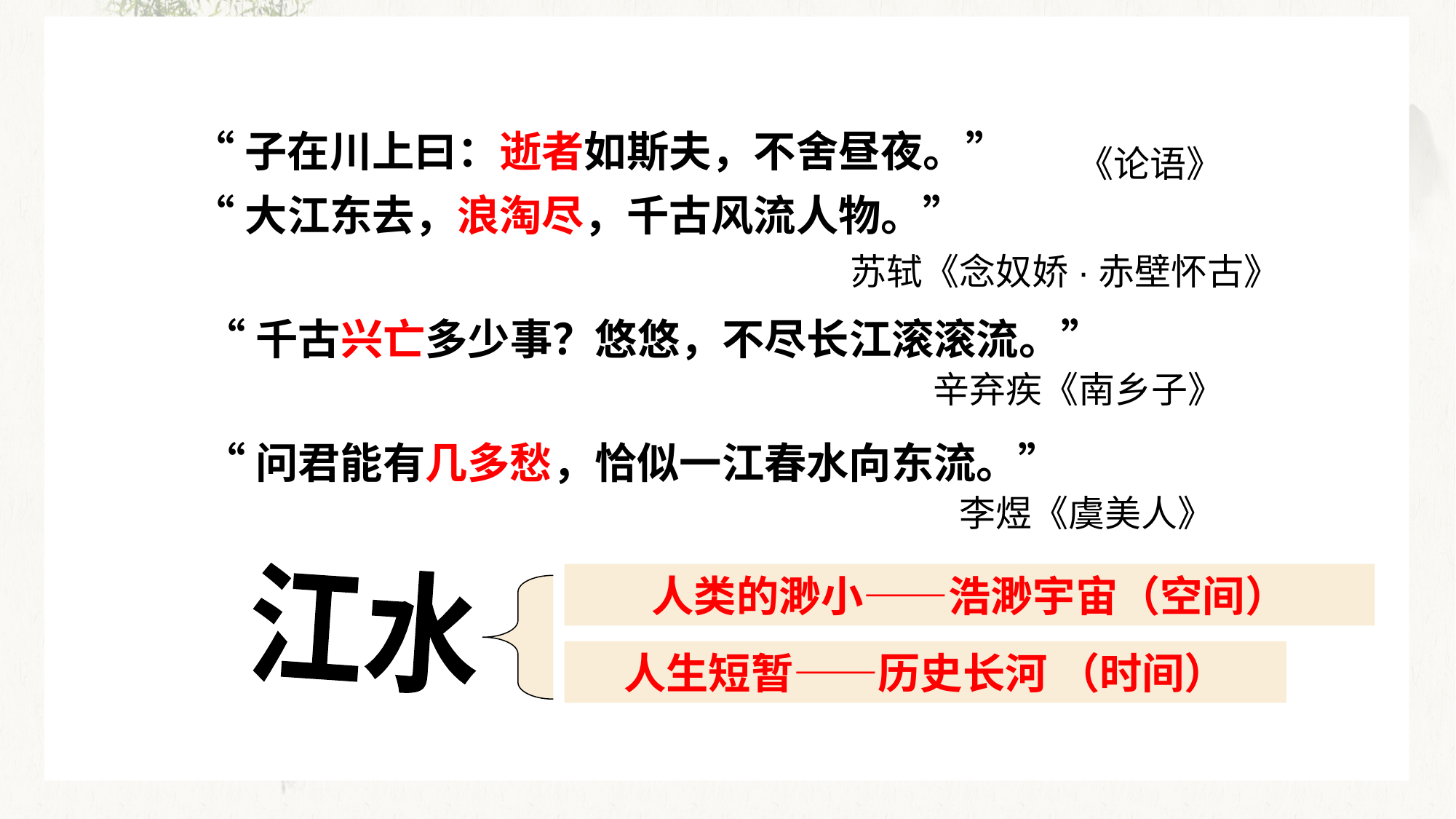

“子在川上曰：逝者如斯夫，不舍昼夜。”
《论语》
“大江东去，浪淘尽，千古风流人物。”

苏轼《念奴娇·赤壁怀古》
“千古兴亡多少事？悠悠，不尽长江滚滚流。”

辛弃疾《南乡子》

“问君能有几多愁，恰似一江春水向东流。”

李煜《虞美人》
人类的渺小——浩渺宇宙（空间）
江水

人生短暂——历史长河 （时间）